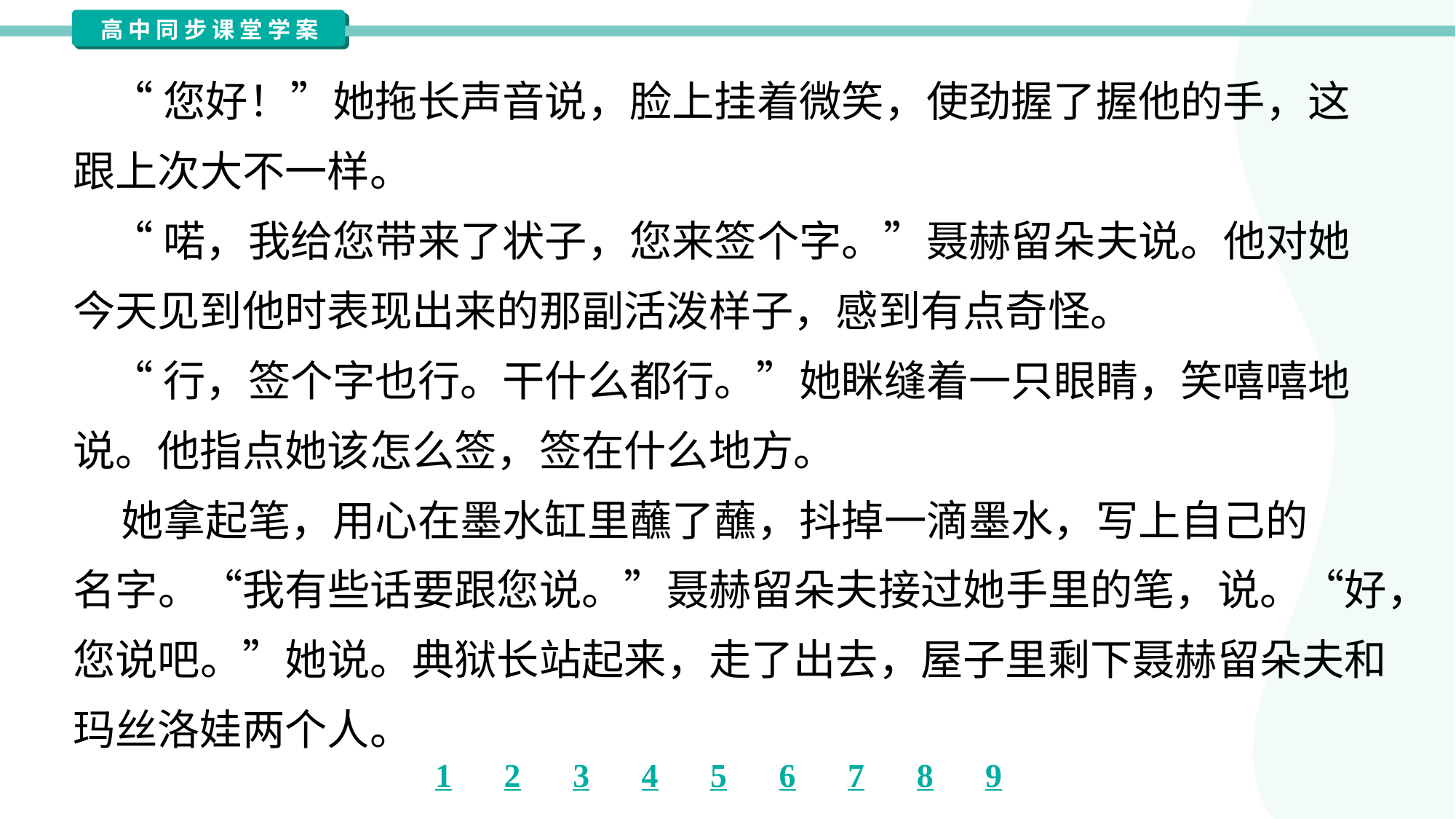

“您好！”她拖长声音说，脸上挂着微笑，使劲握了握他的手，这
跟上次大不一样。
    “喏，我给您带来了状子，您来签个字。”聂赫留朵夫说。他对她
今天见到他时表现出来的那副活泼样子，感到有点奇怪。
    “行，签个字也行。干什么都行。”她眯缝着一只眼睛，笑嘻嘻地
说。他指点她该怎么签，签在什么地方。
    她拿起笔，用心在墨水缸里蘸了蘸，抖掉一滴墨水，写上自己的
名字。“我有些话要跟您说。”聂赫留朵夫接过她手里的笔，说。“好，
您说吧。”她说。典狱长站起来，走了出去，屋子里剩下聂赫留朵夫和
玛丝洛娃两个人。